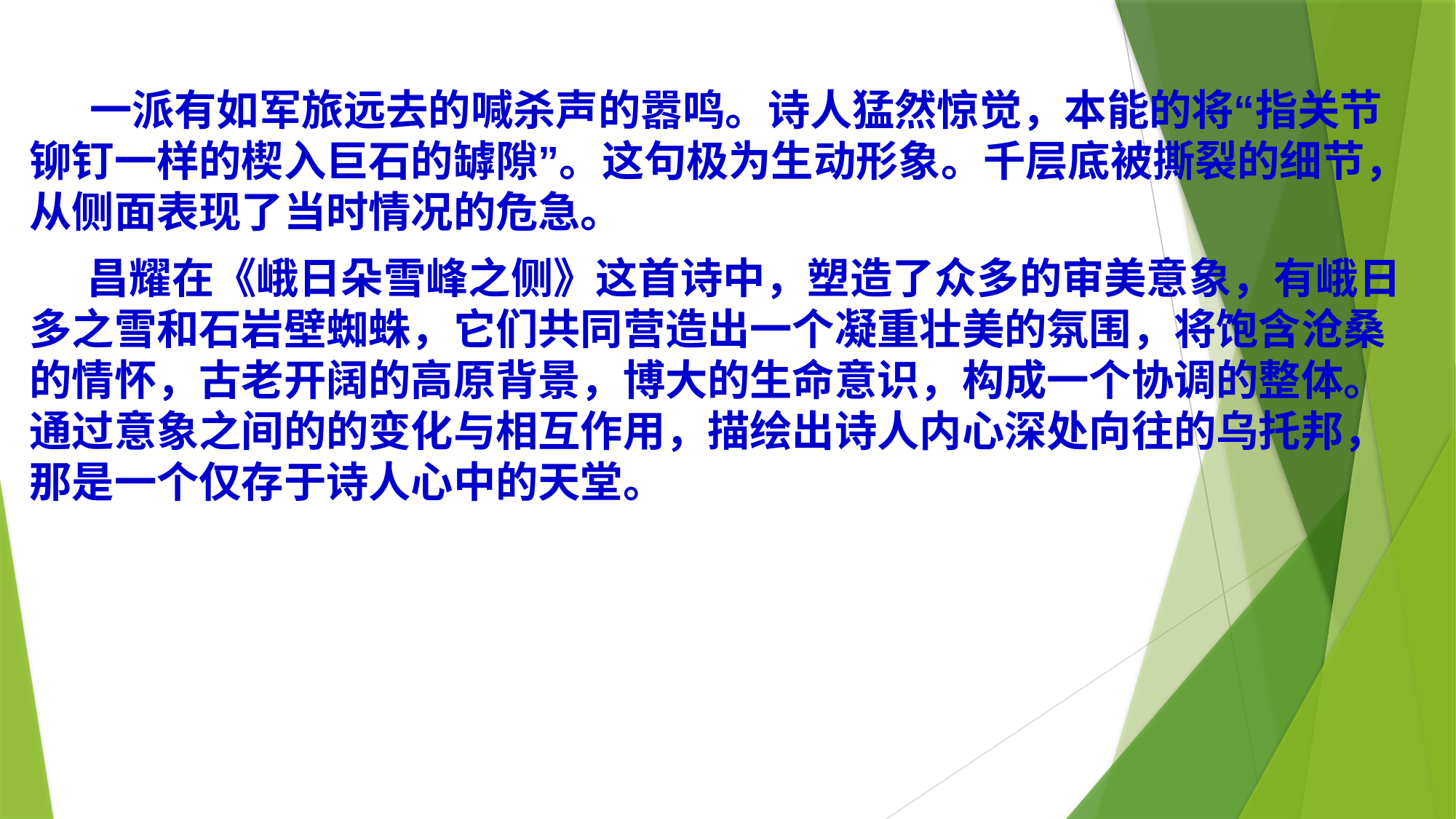

一派有如军旅远去的喊杀声的嚣鸣。诗人猛然惊觉，本能的将“指关节铆钉一样的楔入巨石的罅隙”。这句极为生动形象。千层底被撕裂的细节，从侧面表现了当时情况的危急。
    昌耀在《峨日朵雪峰之侧》这首诗中，塑造了众多的审美意象，有峨日多之雪和石岩壁蜘蛛，它们共同营造出一个凝重壮美的氛围，将饱含沧桑的情怀，古老开阔的高原背景，博大的生命意识，构成一个协调的整体。通过意象之间的的变化与相互作用，描绘出诗人内心深处向往的乌托邦，那是一个仅存于诗人心中的天堂。